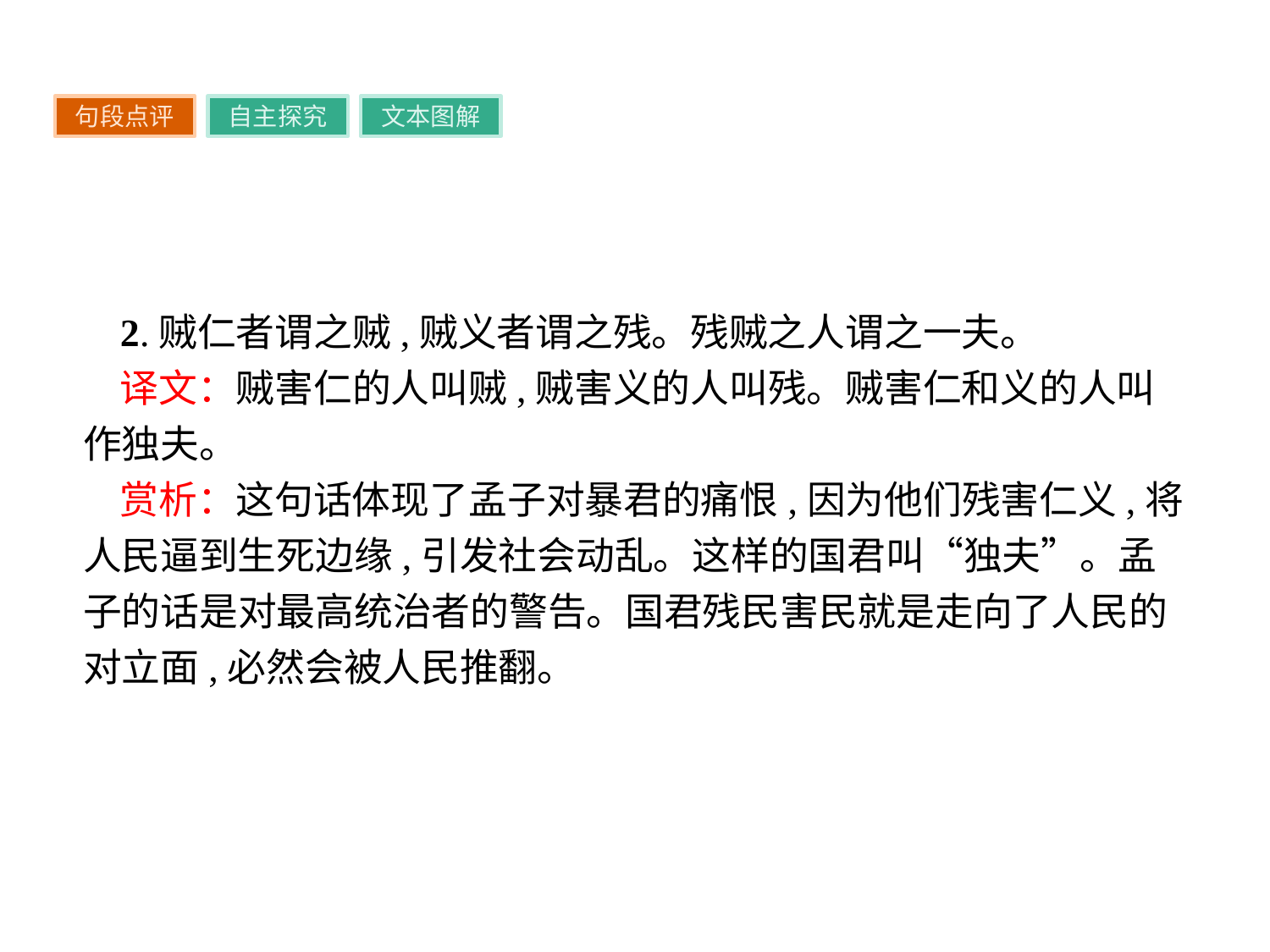

句段点评
自主探究
文本图解
2.贼仁者谓之贼,贼义者谓之残。残贼之人谓之一夫。
译文：贼害仁的人叫贼,贼害义的人叫残。贼害仁和义的人叫作独夫。
赏析：这句话体现了孟子对暴君的痛恨,因为他们残害仁义,将人民逼到生死边缘,引发社会动乱。这样的国君叫“独夫”。孟子的话是对最高统治者的警告。国君残民害民就是走向了人民的对立面,必然会被人民推翻。